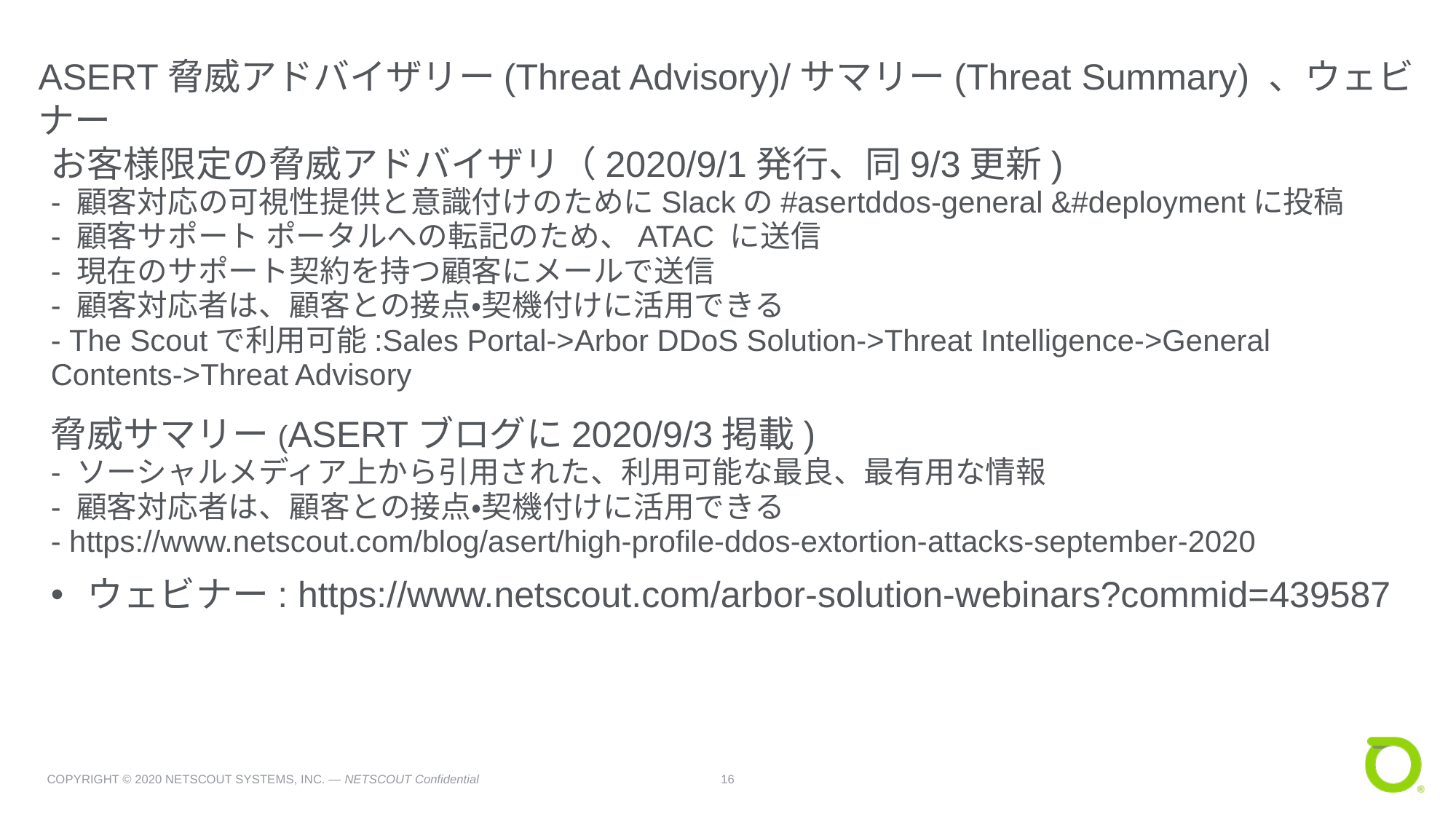

# ASERT脅威アドバイザリー(Threat Advisory)/サマリー(Threat Summary) 、ウェビナー
お客様限定の脅威アドバイザリ（2020/9/1発行、同9/3更新)
- 顧客対応の可視性提供と意識付けのためにSlackの#asertddos-general &#deploymentに投稿
- 顧客サポート ポータルへの転記のため、ATAC に送信
- 現在のサポート契約を持つ顧客にメールで送信
- 顧客対応者は、顧客との接点・契機付けに活用できる
- The Scoutで利用可能:Sales Portal->Arbor DDoS Solution->Threat Intelligence->General Contents->Threat Advisory
脅威サマリー(ASERTブログに2020/9/3掲載)
- ソーシャルメディア上から引用された、利用可能な最良、最有用な情報
- 顧客対応者は、顧客との接点・契機付けに活用できる
- https://www.netscout.com/blog/asert/high-profile-ddos-extortion-attacks-september-2020
ウェビナー: https://www.netscout.com/arbor-solution-webinars?commid=439587